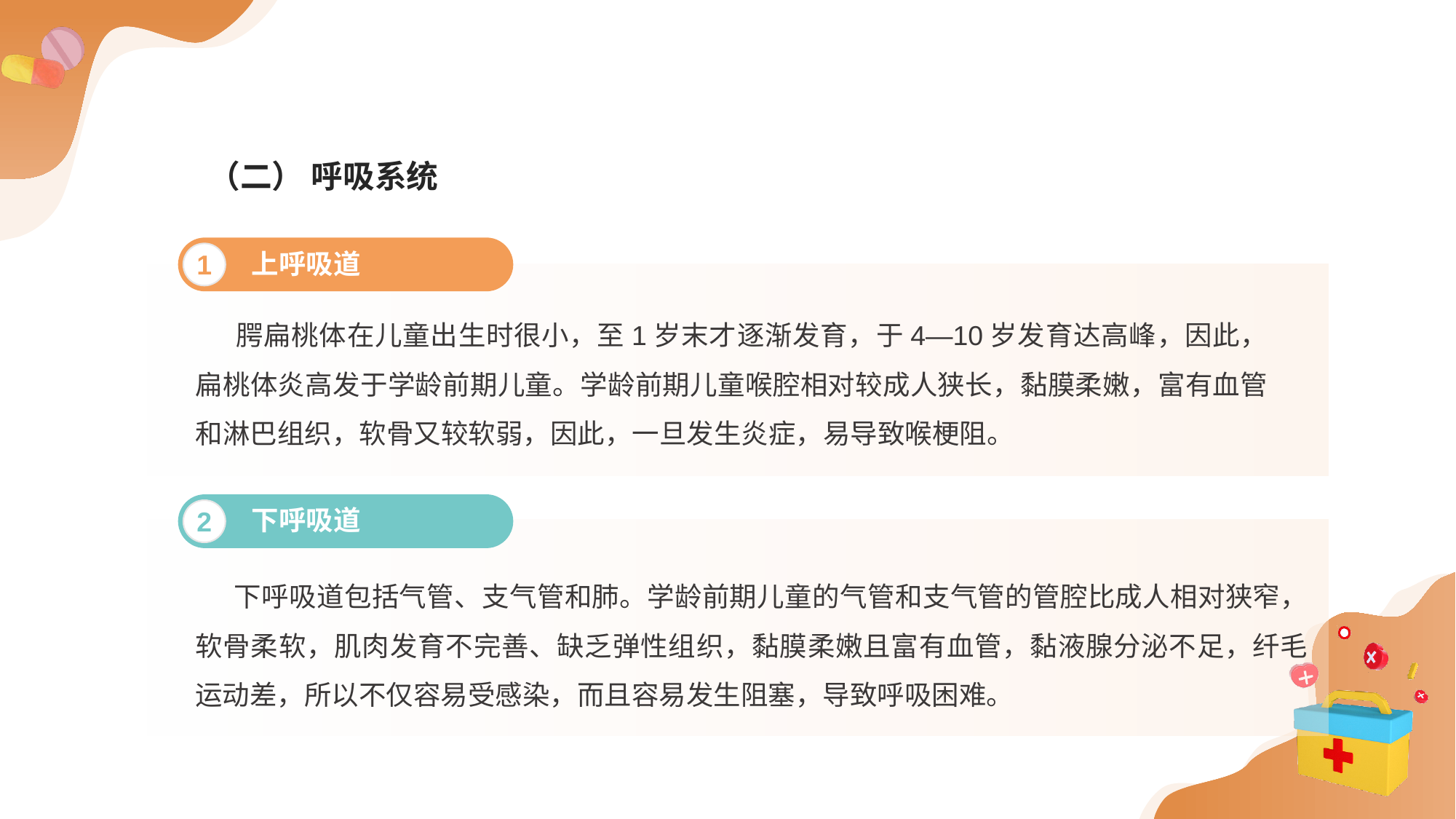

（二） 呼吸系统

上呼吸道

1

     腭扁桃体在儿童出生时很小，至1岁末才逐渐发育，于4—10岁发育达高峰，因此，扁桃体炎高发于学龄前期儿童。学龄前期儿童喉腔相对较成人狭长，黏膜柔嫩，富有血管和淋巴组织，软骨又较软弱，因此，一旦发生炎症，易导致喉梗阻。

下呼吸道

2

     下呼吸道包括气管、支气管和肺。学龄前期儿童的气管和支气管的管腔比成人相对狭窄，软骨柔软，肌肉发育不完善、缺乏弹性组织，黏膜柔嫩且富有血管，黏液腺分泌不足，纤毛运动差，所以不仅容易受感染，而且容易发生阻塞，导致呼吸困难。